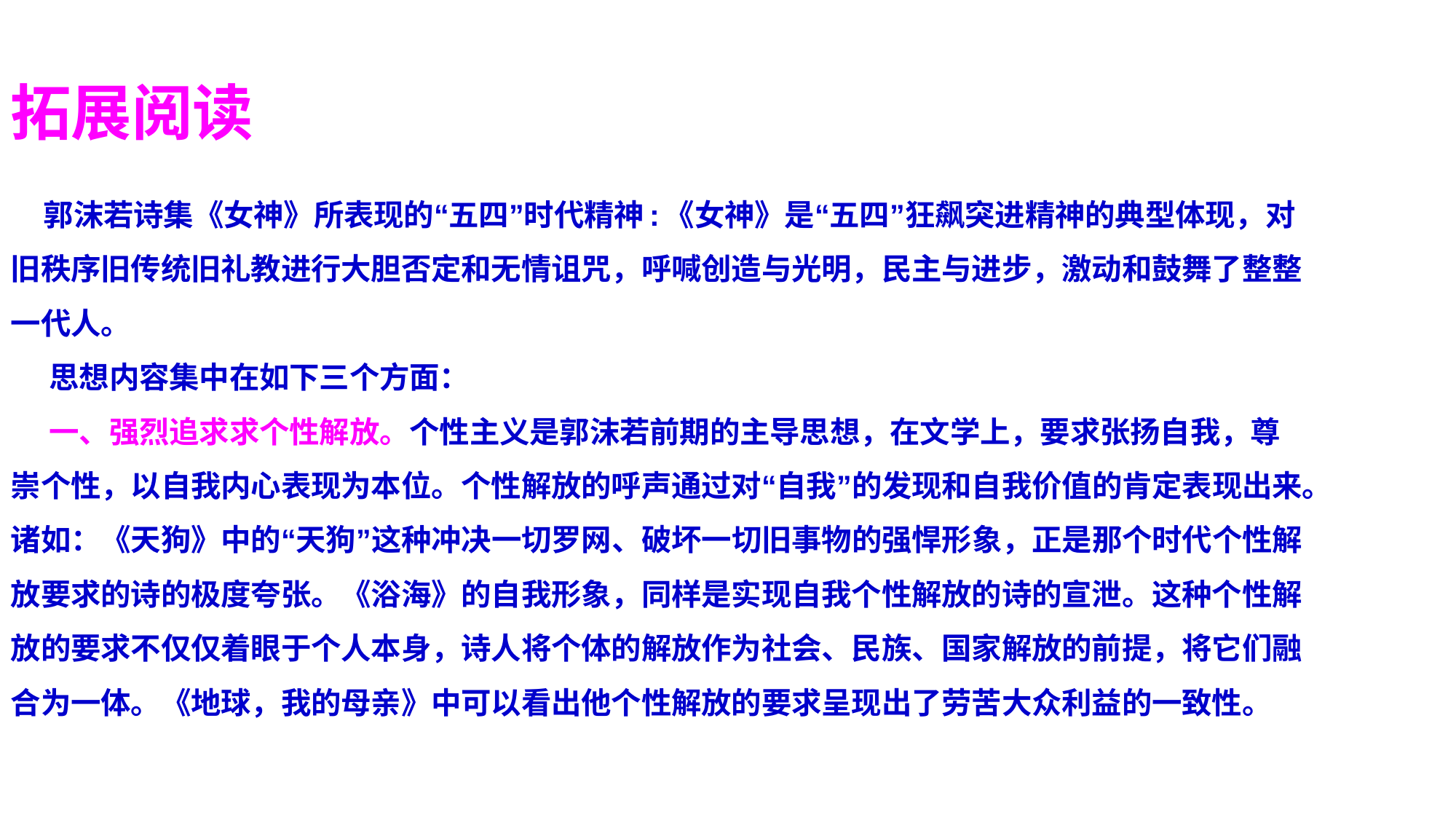

拓展阅读
    郭沫若诗集《女神》所表现的“五四”时代精神:《女神》是“五四”狂飙突进精神的典型体现，对旧秩序旧传统旧礼教进行大胆否定和无情诅咒，呼喊创造与光明，民主与进步，激动和鼓舞了整整一代人。
    思想内容集中在如下三个方面：
    一、强烈追求求个性解放。个性主义是郭沫若前期的主导思想，在文学上，要求张扬自我，尊崇个性，以自我内心表现为本位。个性解放的呼声通过对“自我”的发现和自我价值的肯定表现出来。诸如：《天狗》中的“天狗”这种冲决一切罗网、破坏一切旧事物的强悍形象，正是那个时代个性解放要求的诗的极度夸张。《浴海》的自我形象，同样是实现自我个性解放的诗的宣泄。这种个性解放的要求不仅仅着眼于个人本身，诗人将个体的解放作为社会、民族、国家解放的前提，将它们融合为一体。《地球，我的母亲》中可以看出他个性解放的要求呈现出了劳苦大众利益的一致性。